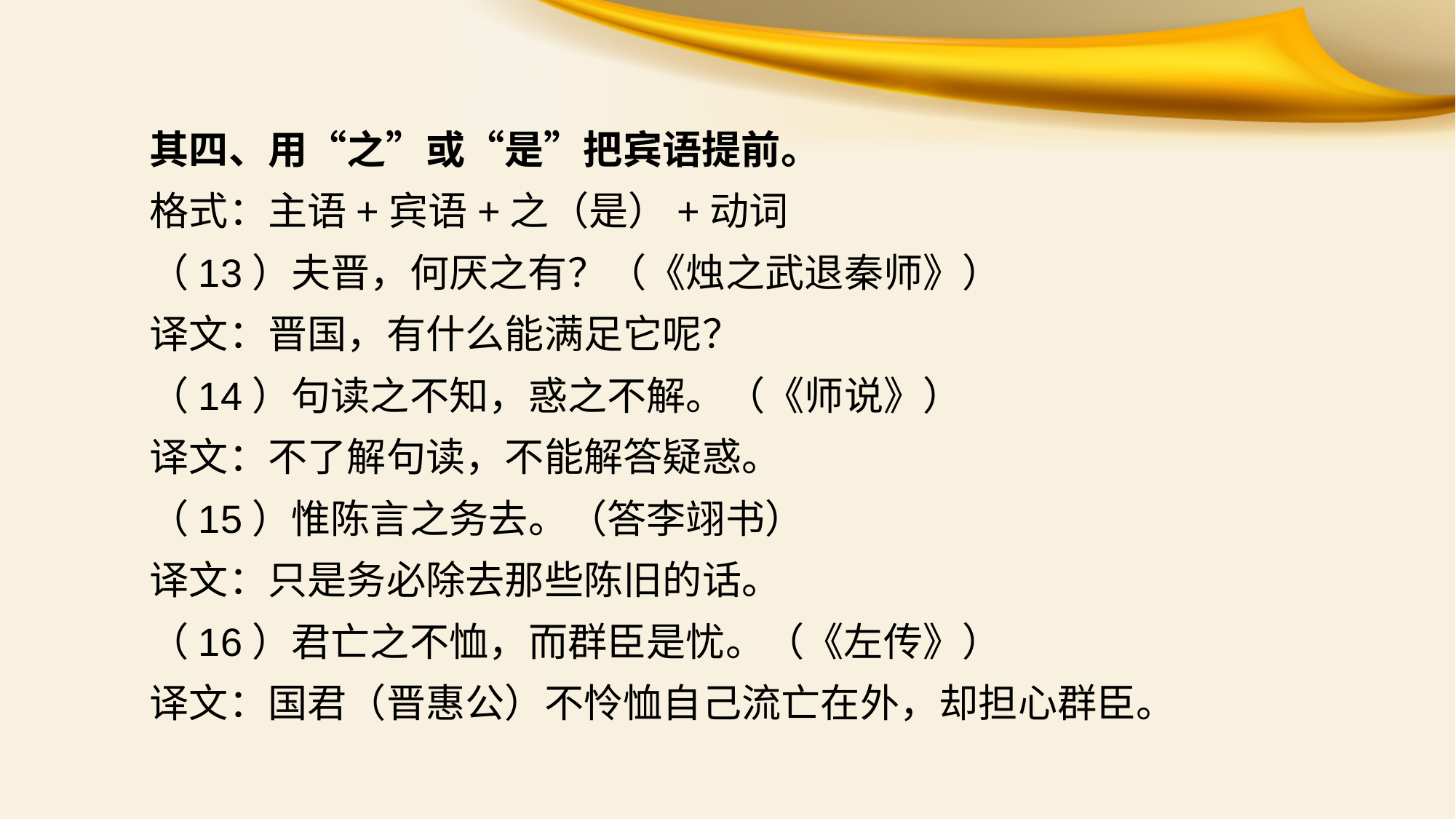

其四、用“之”或“是”把宾语提前。
格式：主语+宾语+之（是）+动词
（13）夫晋，何厌之有？（《烛之武退秦师》）
译文：晋国，有什么能满足它呢？
（14）句读之不知，惑之不解。（《师说》）
译文：不了解句读，不能解答疑惑。
（15）惟陈言之务去。（答李翊书）
译文：只是务必除去那些陈旧的话。
（16）君亡之不恤，而群臣是忧。（《左传》）
译文：国君（晋惠公）不怜恤自己流亡在外，却担心群臣。